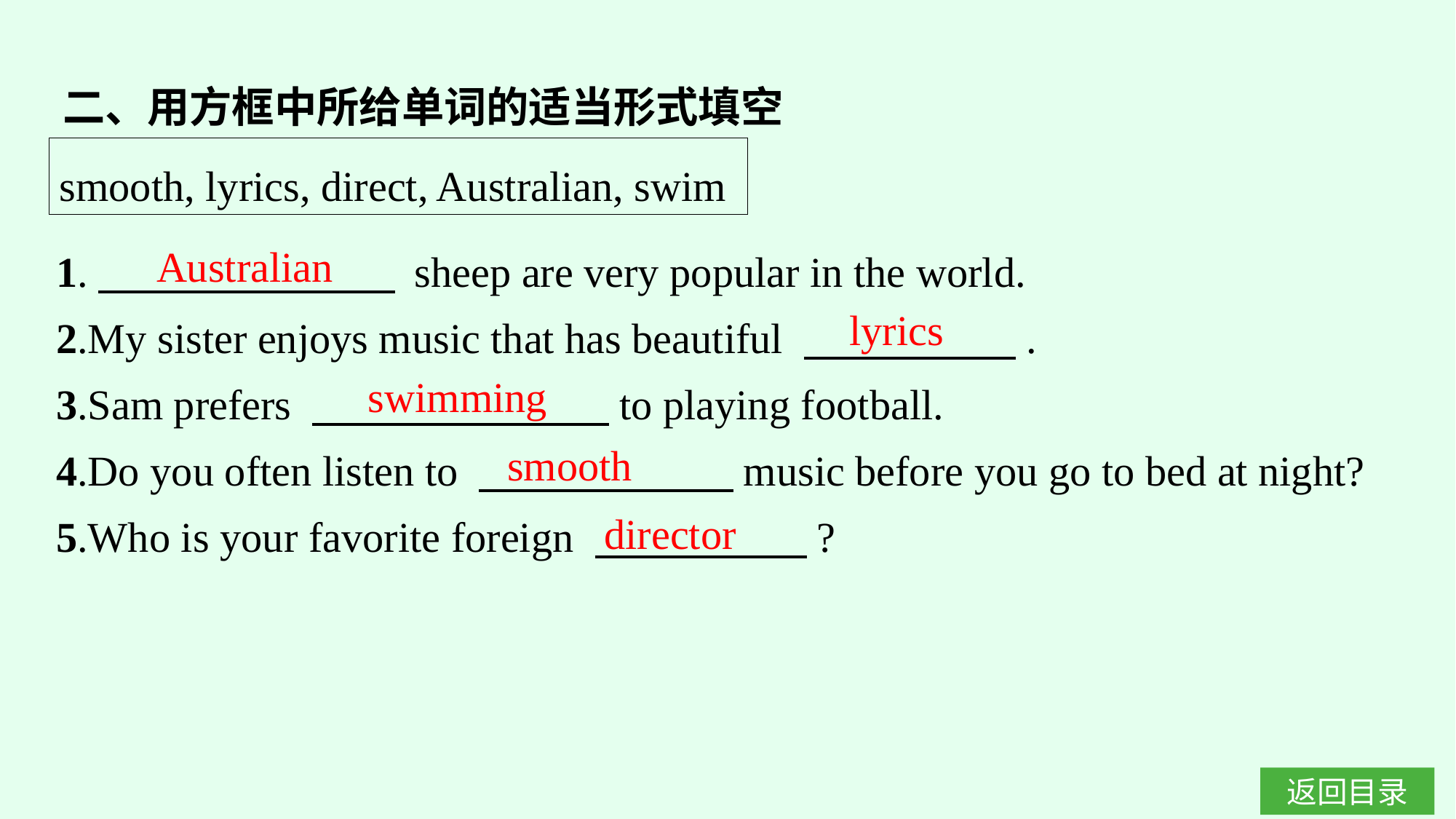

二、用方框中所给单词的适当形式填空
smooth, lyrics, direct, Australian, swim
1.　　　　　　　 sheep are very popular in the world.
2.My sister enjoys music that has beautiful 　　　　　.
3.Sam prefers 　　　　　　　to playing football.
4.Do you often listen to 　　　　　　music before you go to bed at night?
5.Who is your favorite foreign 　　　　　?
Australian
lyrics
swimming
smooth
director